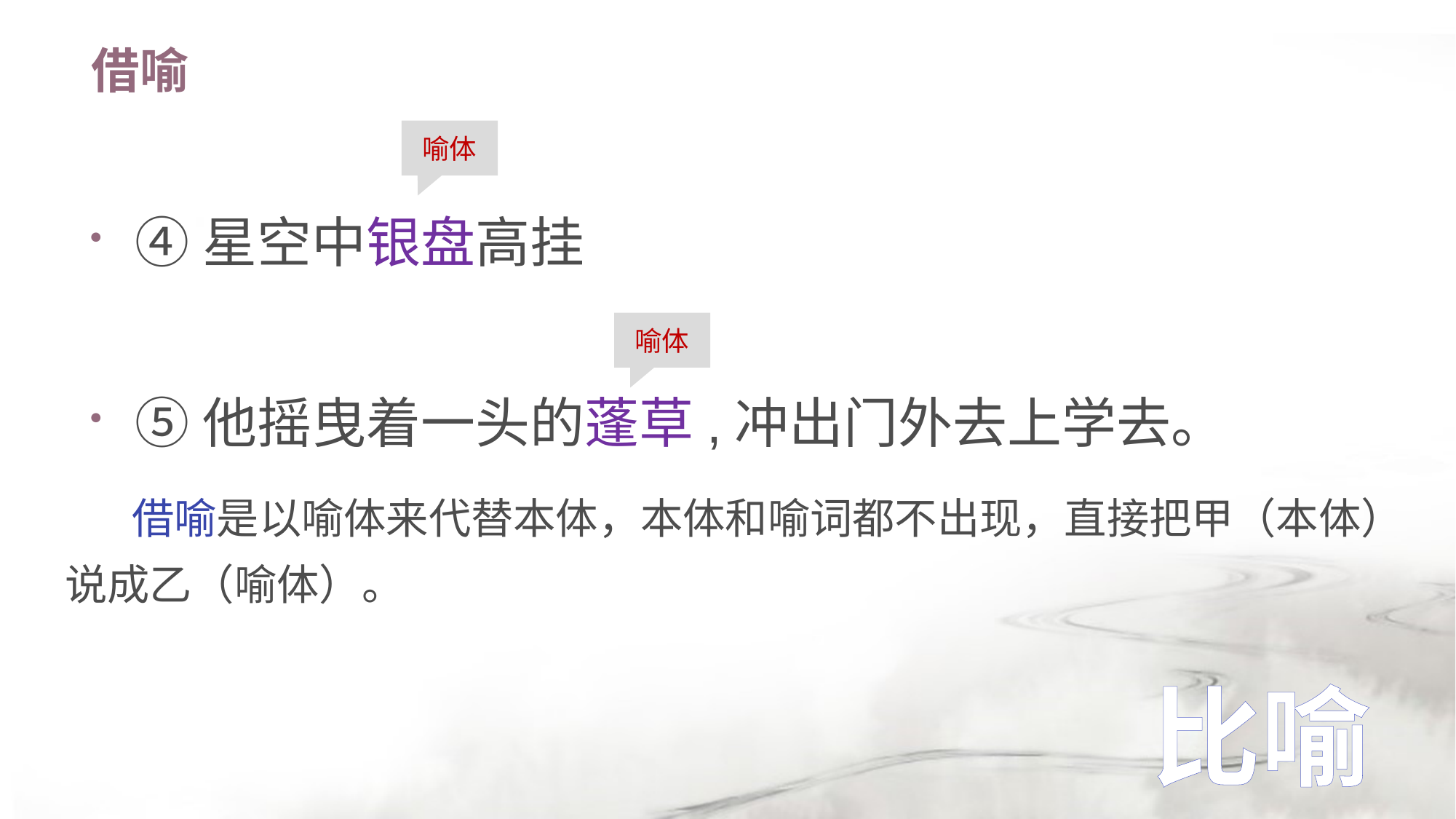

# 借喻
喻体
④星空中银盘高挂

⑤他摇曳着一头的蓬草,冲出门外去上学去。
喻体
      借喻是以喻体来代替本体，本体和喻词都不出现，直接把甲（本体）
说成乙（喻体）。
比喻